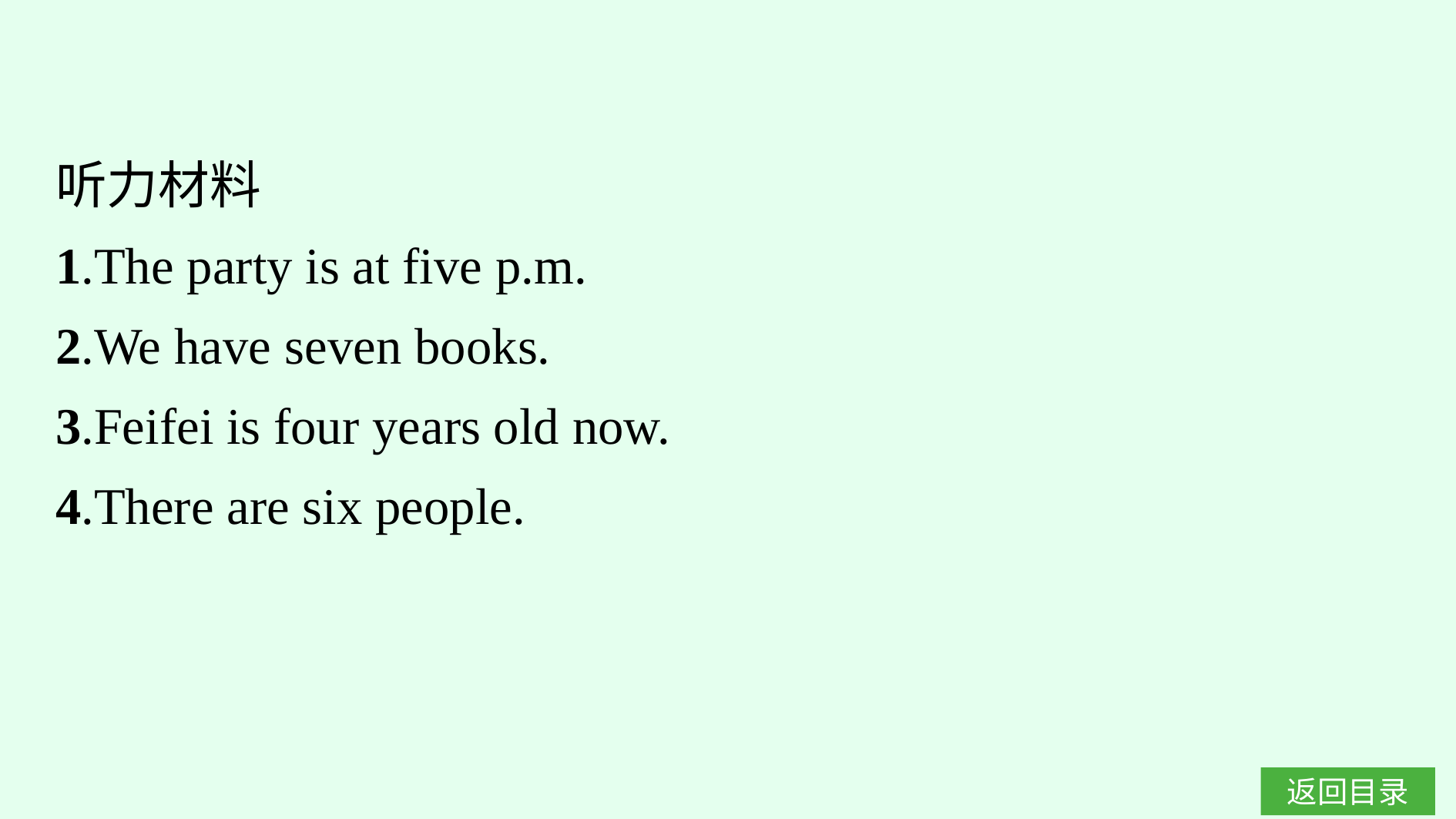

听力材料
1.The party is at five p.m.
2.We have seven books.
3.Feifei is four years old now.
4.There are six people.